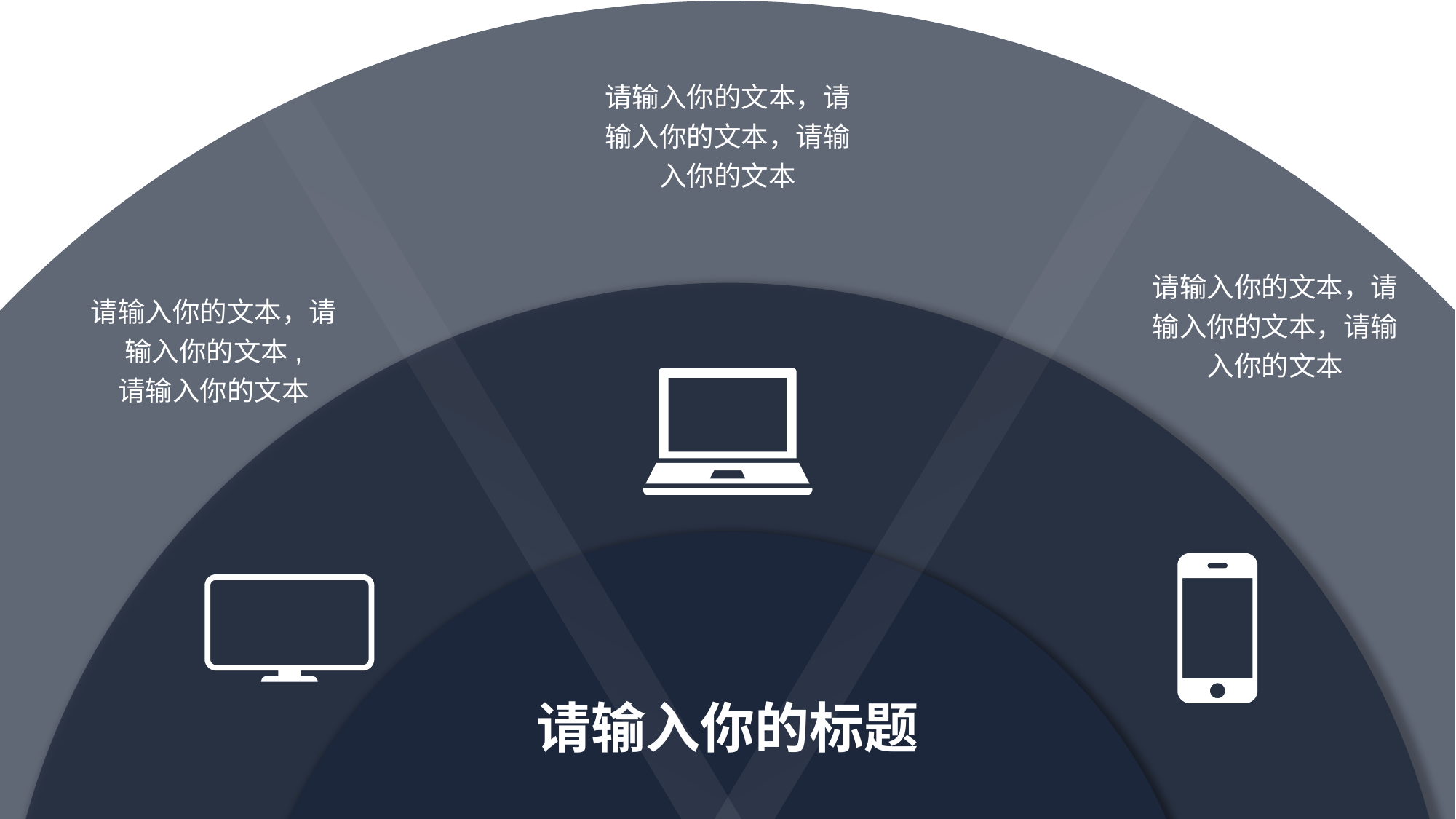

请输入你的文本，请输入你的文本，请输入你的文本

请输入你的文本，请输入你的文本，请输入你的文本

请输入你的文本，请输入你的文本,
请输入你的文本

请输入你的标题